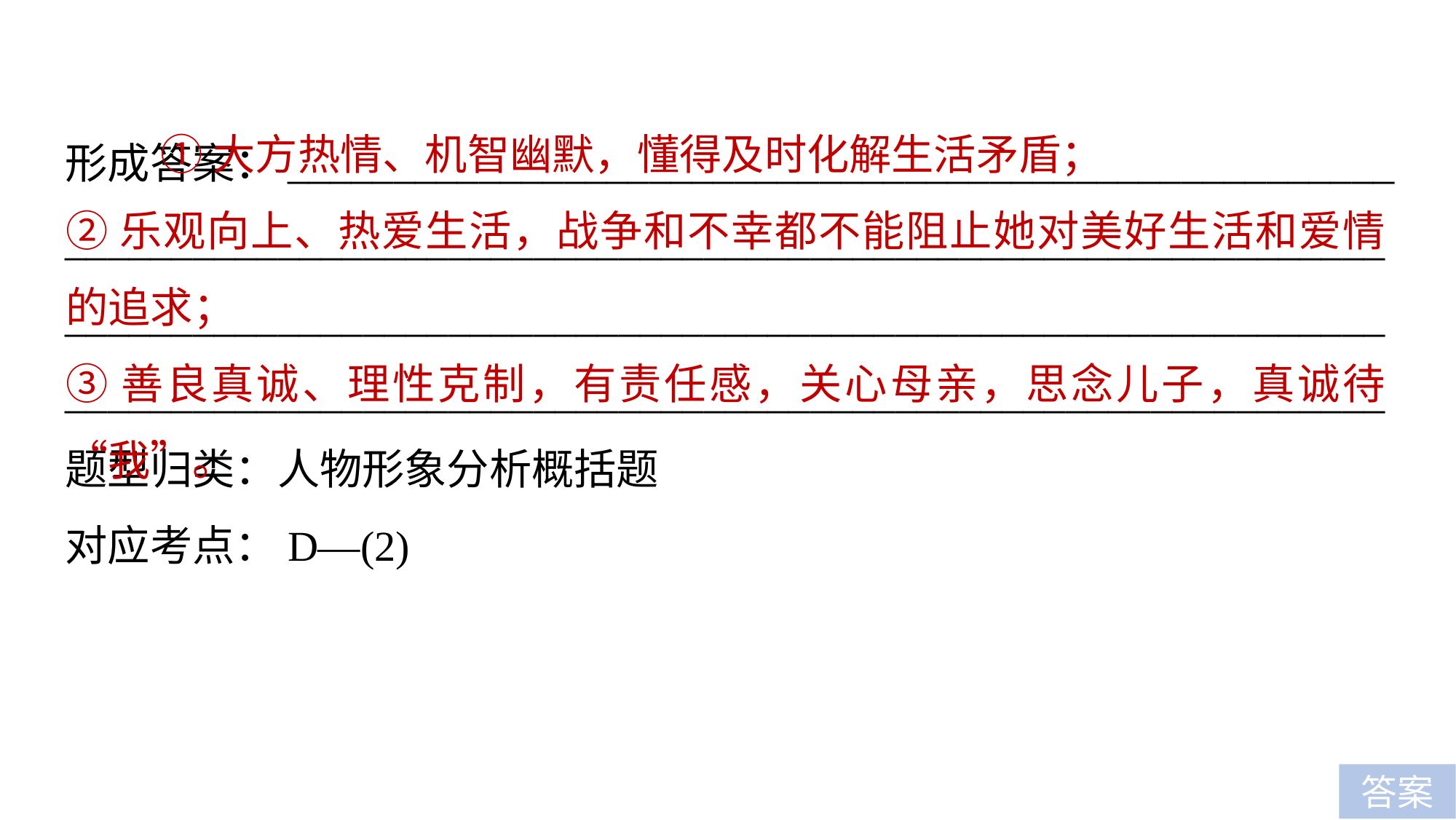

①大方热情、机智幽默，懂得及时化解生活矛盾；
②乐观向上、热爱生活，战争和不幸都不能阻止她对美好生活和爱情的追求；
③善良真诚、理性克制，有责任感，关心母亲，思念儿子，真诚待“我”。
形成答案：____________________________________________________
____________________________________________________________________________________________________________________________
______________________________________________________________题型归类：人物形象分析概括题
对应考点：D—(2)
答案